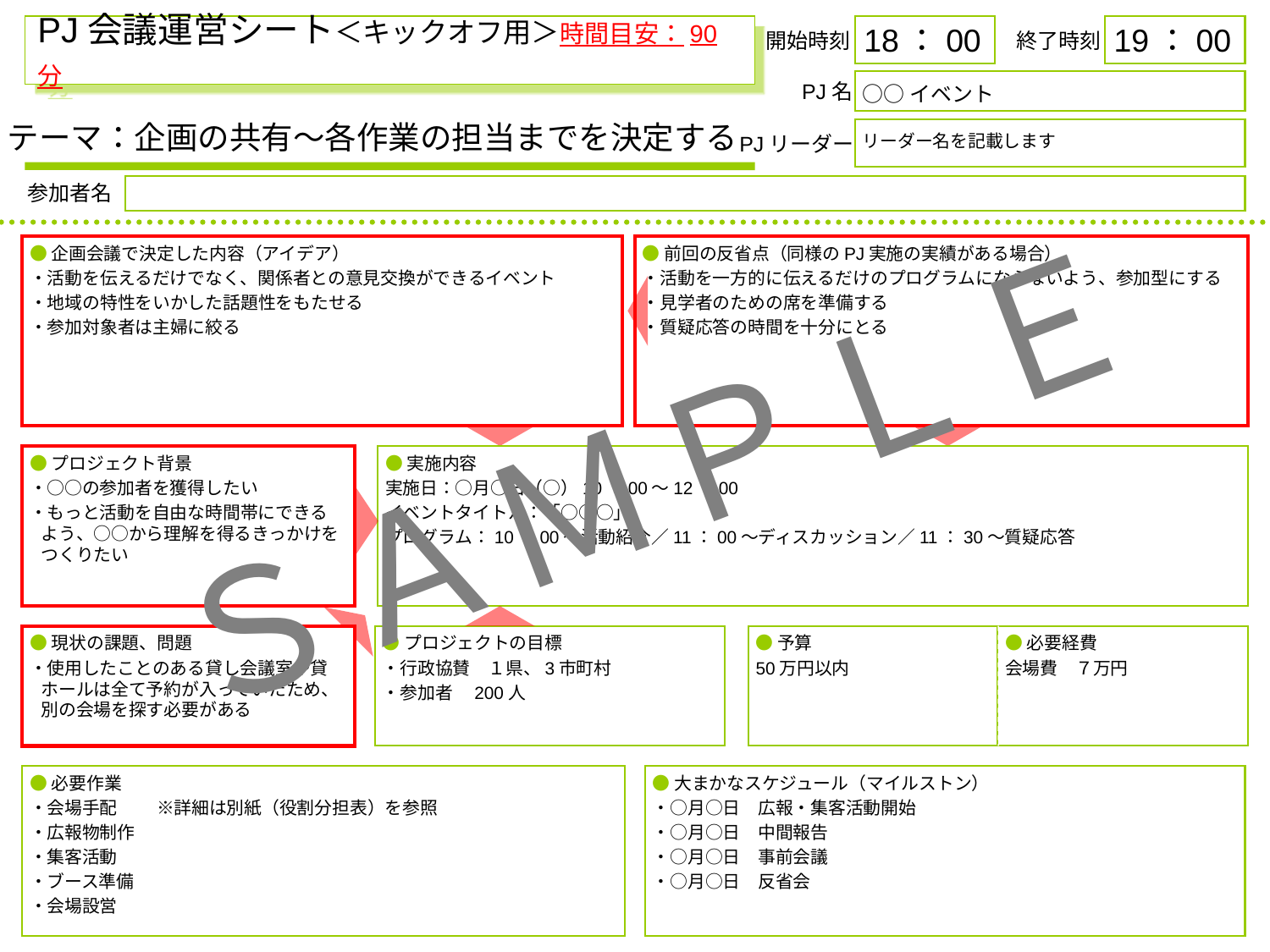

# PJ会議運営シート＜キックオフ用＞時間目安：90分
18：00
19：00
開始時刻
終了時刻
○○イベント
PJ名
テーマ：企画の共有～各作業の担当までを決定する
リーダー名を記載します
PJリーダー

参加者名

●企画会議で決定した内容（アイデア）
・活動を伝えるだけでなく、関係者との意見交換ができるイベント
・地域の特性をいかした話題性をもたせる
・参加対象者は主婦に絞る
●前回の反省点（同様のPJ実施の実績がある場合）
・活動を一方的に伝えるだけのプログラムにならないよう、参加型にする
・見学者のための席を準備する
・質疑応答の時間を十分にとる

ＳＡＭＰＬＥ

●プロジェクト背景
・○○の参加者を獲得したい
・もっと活動を自由な時間帯にできるよう、○○から理解を得るきっかけをつくりたい
●実施内容
実施日：○月○日（○）10：00～12：00
イベントタイトル：「○○○」
プログラム：10：00～活動紹介／11：00～ディスカッション／11：30～質疑応答

●現状の課題、問題
・使用したことのある貸し会議室や貸ホールは全て予約が入っていたため、別の会場を探す必要がある
●プロジェクトの目標
・行政協賛　１県、3市町村
・参加者　200人
●予算
50万円以内
●必要経費
会場費　７万円

●必要作業
・会場手配	※詳細は別紙（役割分担表）を参照
・広報物制作
・集客活動
・ブース準備
・会場設営
●大まかなスケジュール（マイルストン）
・○月○日　広報・集客活動開始
・○月○日　中間報告
・○月○日　事前会議
・○月○日　反省会